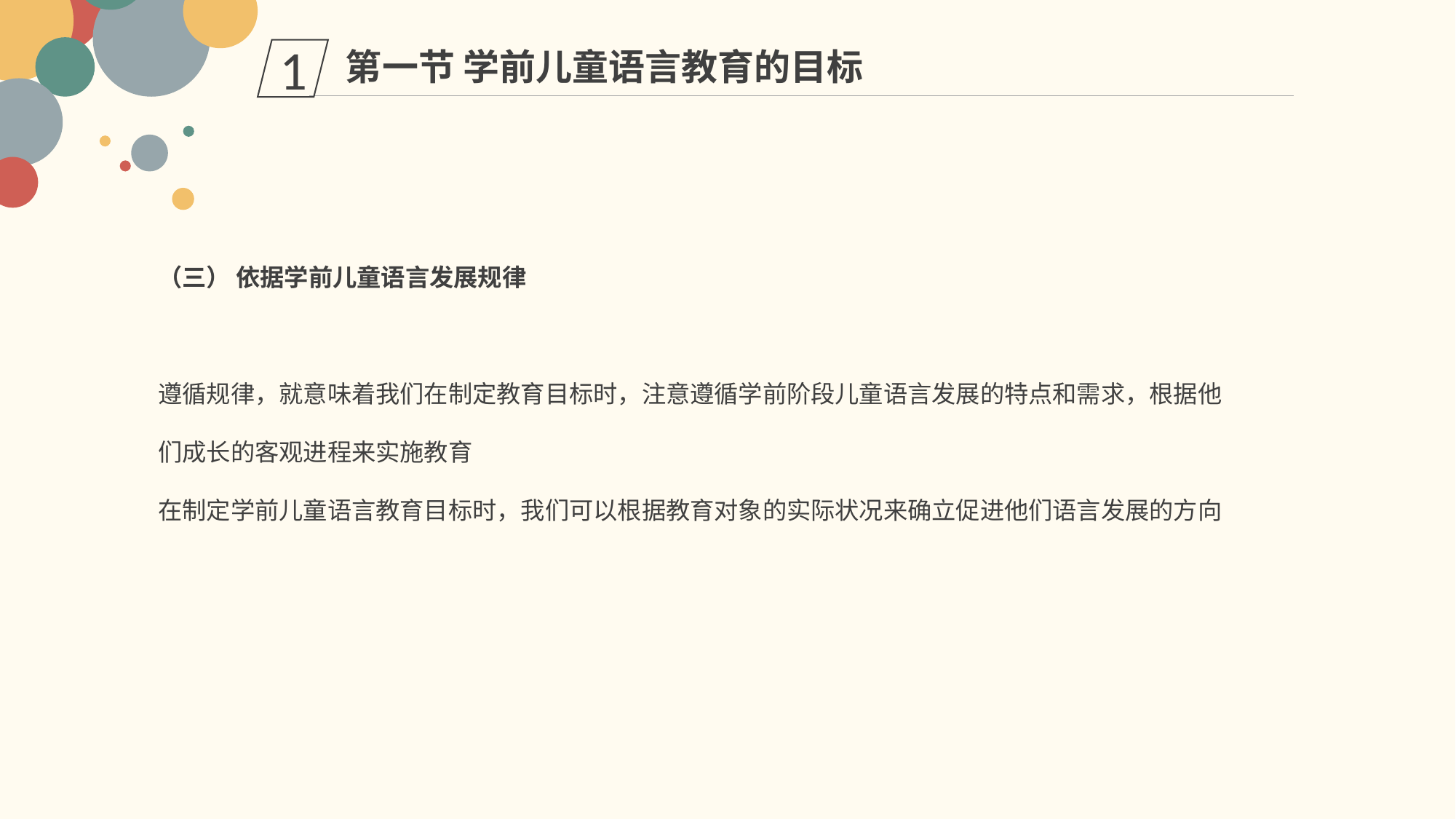

第一节 学前儿童语言教育的目标
1
（三） 依据学前儿童语言发展规律

遵循规律，就意味着我们在制定教育目标时，注意遵循学前阶段儿童语言发展的特点和需求，根据他们成长的客观进程来实施教育
在制定学前儿童语言教育目标时，我们可以根据教育对象的实际状况来确立促进他们语言发展的方向